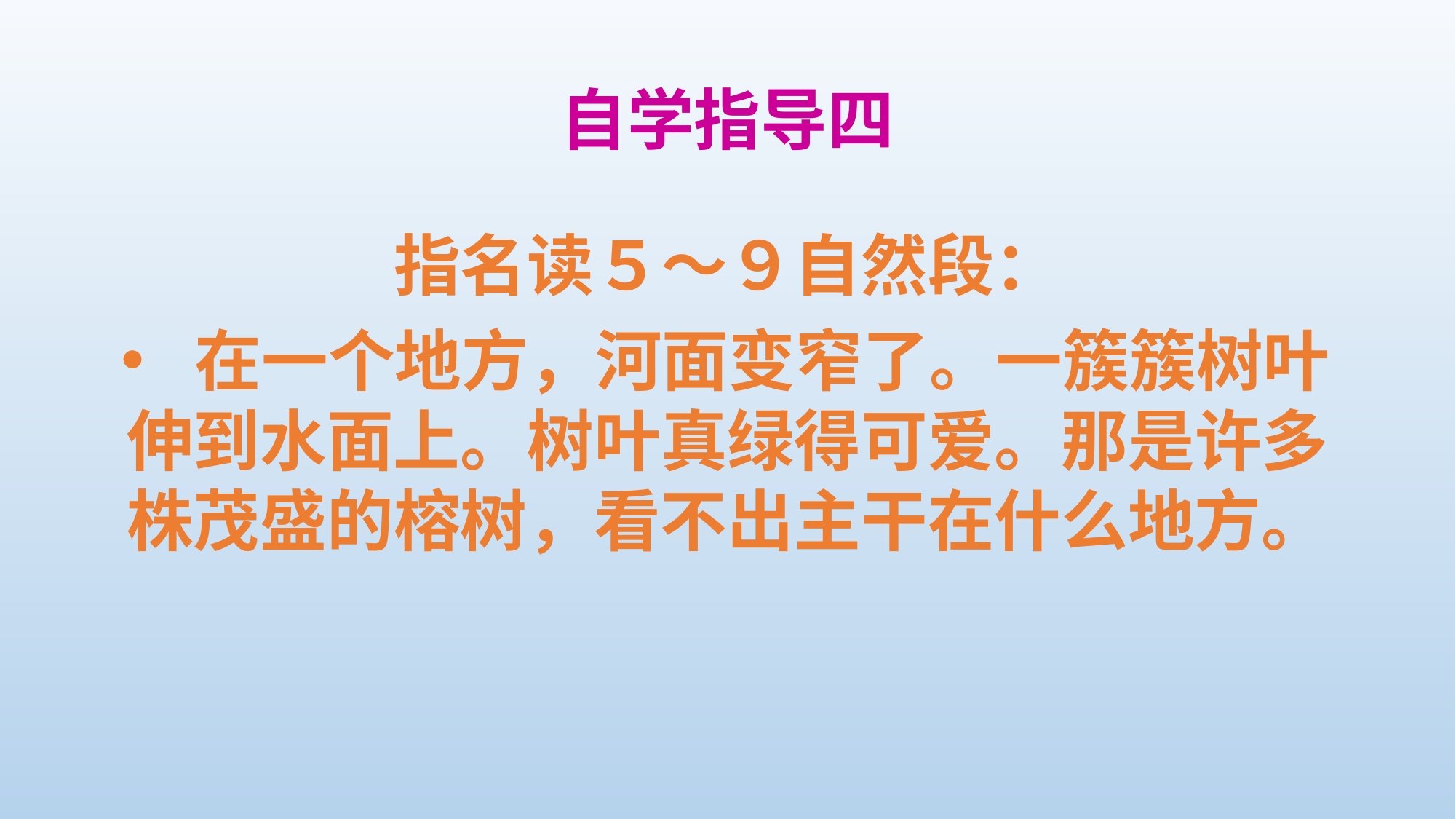

# 自学指导四
指名读５～９自然段：
  在一个地方，河面变窄了。一簇簇树叶伸到水面上。树叶真绿得可爱。那是许多株茂盛的榕树，看不出主干在什么地方。